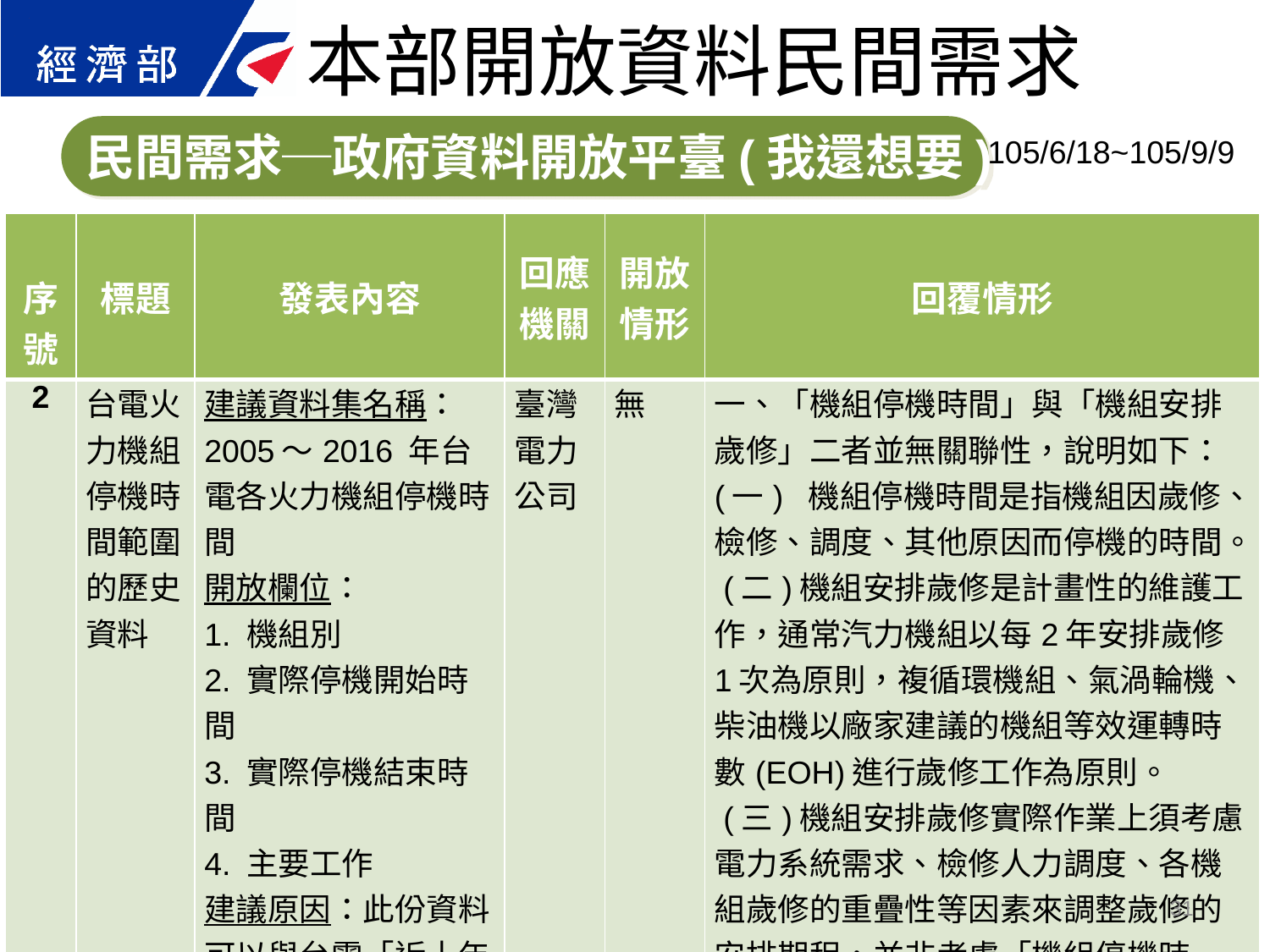

本部開放資料民間需求

民間需求─政府資料開放平臺(我還想要)
105/6/18~105/9/9
| 序號 | 標題 | 發表內容 | 回應機關 | 開放情形 | 回覆情形 |
| --- | --- | --- | --- | --- | --- |
| 2 | 台電火力機組停機時間範圍的歷史資料 | 建議資料集名稱：2005～2016 年台電各火力機組停機時間 開放欄位： 1. 機組別 2. 實際停機開始時間 3. 實際停機結束時間 4. 主要工作 建議原因：此份資料可以與台電「近十年歲修紀錄」相互對照，可具體說明台電各機組安排歲修之合理性。 | 臺灣電力公司 | 無 | 一、「機組停機時間」與「機組安排歲修」二者並無關聯性，說明如下： (一) 機組停機時間是指機組因歲修、檢修、調度、其他原因而停機的時間。 (二)機組安排歲修是計畫性的維護工作，通常汽力機組以每2年安排歲修1次為原則，複循環機組、氣渦輪機、柴油機以廠家建議的機組等效運轉時數(EOH)進行歲修工作為原則。 (三)機組安排歲修實際作業上須考慮電力系統需求、檢修人力調度、各機組歲修的重疊性等因素來調整歲修的安排期程，並非考慮「機組停機時間」。 二、 上述已說明暫不提供「機組停機時間」資料，敬請見諒。 |
31
31